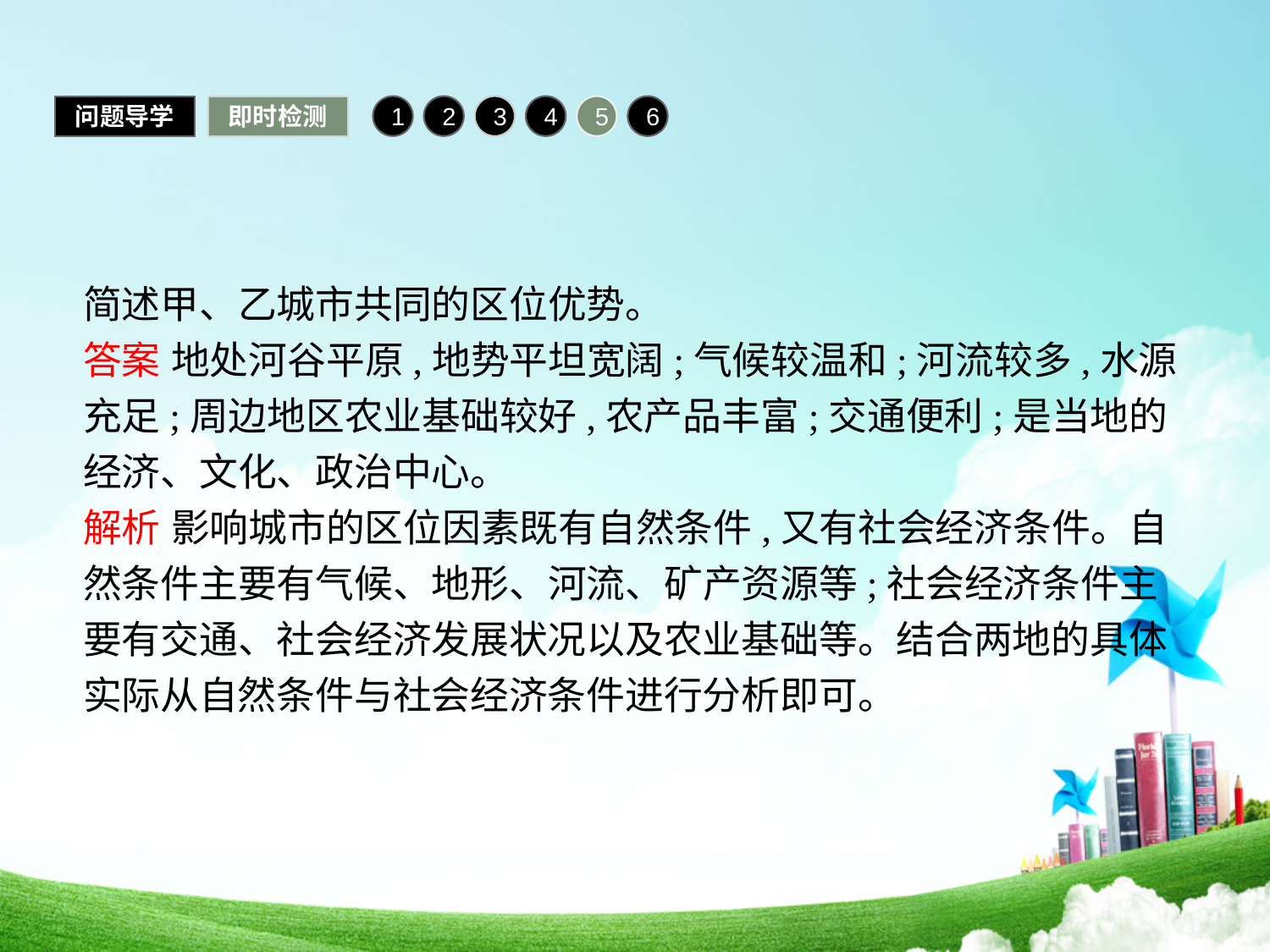

问题导学
即时检测
1
2
3
4
5
6
简述甲、乙城市共同的区位优势。
答案 地处河谷平原,地势平坦宽阔;气候较温和;河流较多,水源充足;周边地区农业基础较好,农产品丰富;交通便利;是当地的经济、文化、政治中心。
解析 影响城市的区位因素既有自然条件,又有社会经济条件。自然条件主要有气候、地形、河流、矿产资源等;社会经济条件主要有交通、社会经济发展状况以及农业基础等。结合两地的具体实际从自然条件与社会经济条件进行分析即可。